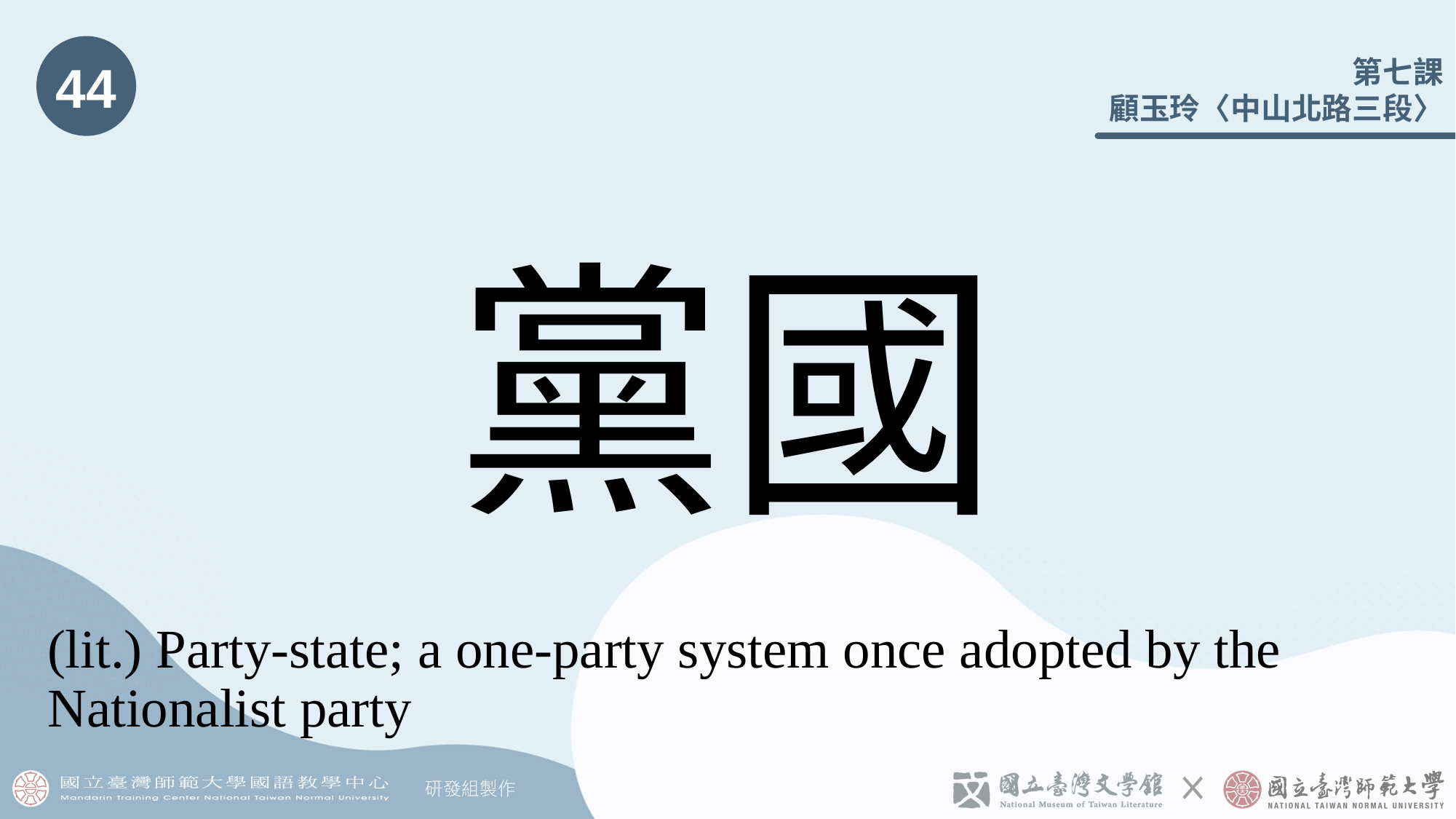

44
# 黨國
(lit.) Party-state; a one-party system once adopted by the Nationalist party